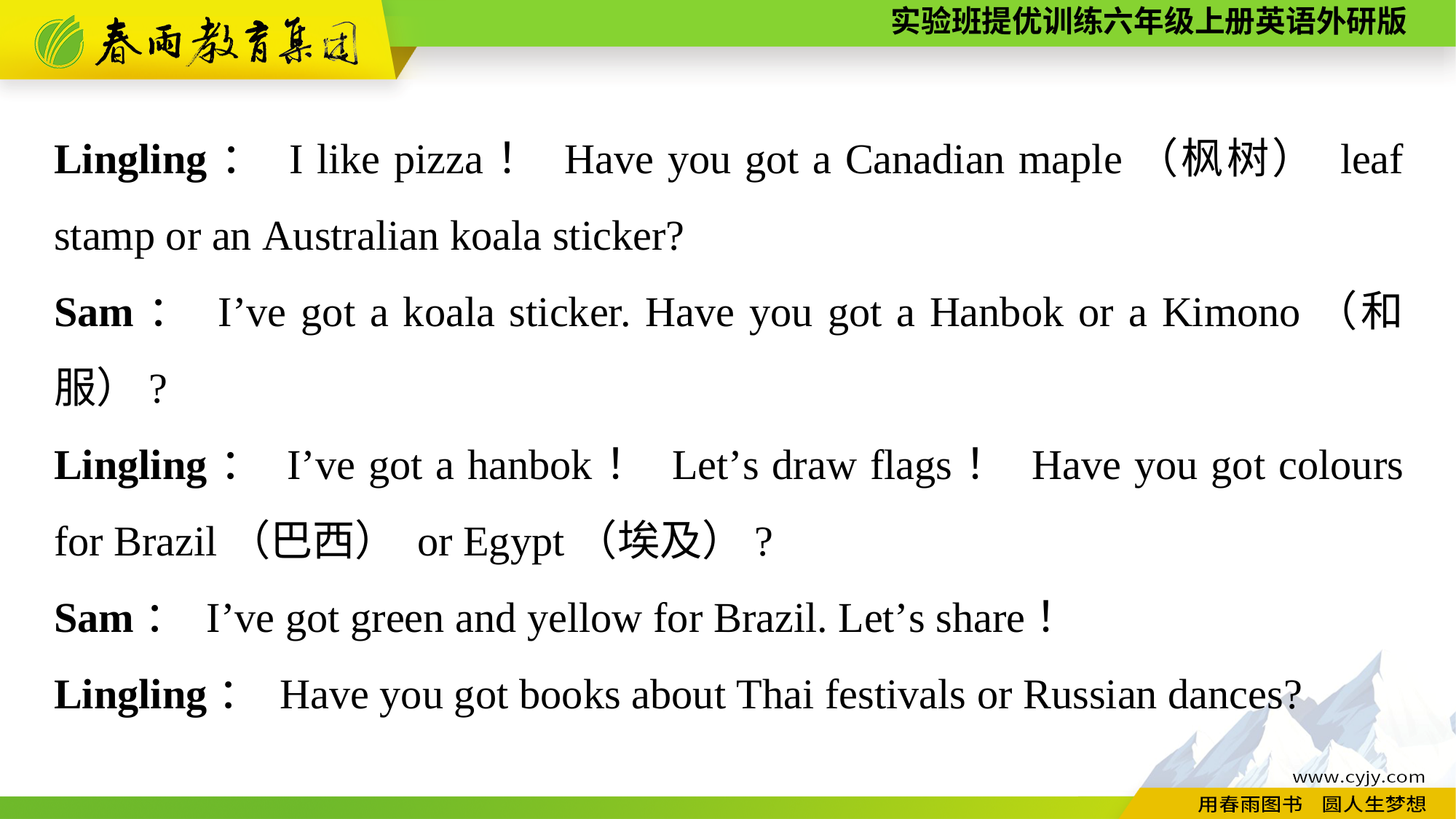

Lingling： I like pizza！ Have you got a Canadian maple（枫树） leaf stamp or an Australian koala sticker?
Sam： I’ve got a koala sticker. Have you got a Hanbok or a Kimono（和服）?
Lingling： I’ve got a hanbok！ Let’s draw flags！ Have you got colours for Brazil（巴西） or Egypt（埃及）?
Sam： I’ve got green and yellow for Brazil. Let’s share！
Lingling： Have you got books about Thai festivals or Russian dances?